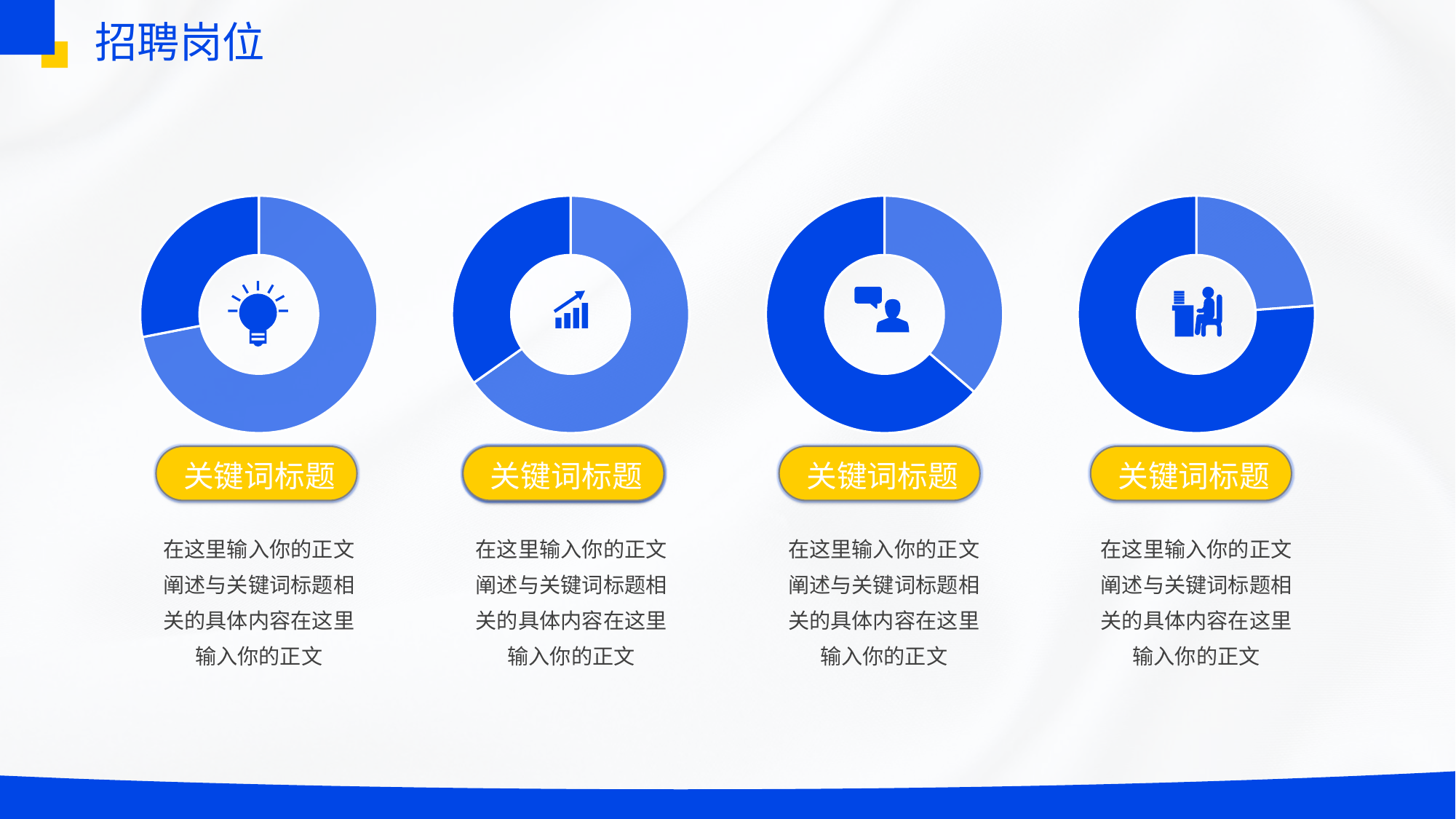

招聘岗位

### Chart

| Category | Sales |
|---|---|
| 1st Qtr | 8.2 |
| 2nd Qtr | 3.2 |

### Chart

| Category | Sales |
|---|---|
| 1st Qtr | 6.0 |
| 2nd Qtr | 3.2 |

### Chart

| Category | Sales |
|---|---|
| 1st Qtr | 4.0 |
| 2nd Qtr | 7.0 |

### Chart

| Category | Sales |
|---|---|
| 1st Qtr | 1.0 |
| 2nd Qtr | 3.2 |

关键词标题

关键词标题

关键词标题

关键词标题

关键词标题
在这里输入你的正文阐述与关键词标题相关的具体内容在这里输入你的正文
在这里输入你的正文阐述与关键词标题相关的具体内容在这里输入你的正文
在这里输入你的正文阐述与关键词标题相关的具体内容在这里输入你的正文
在这里输入你的正文阐述与关键词标题相关的具体内容在这里输入你的正文